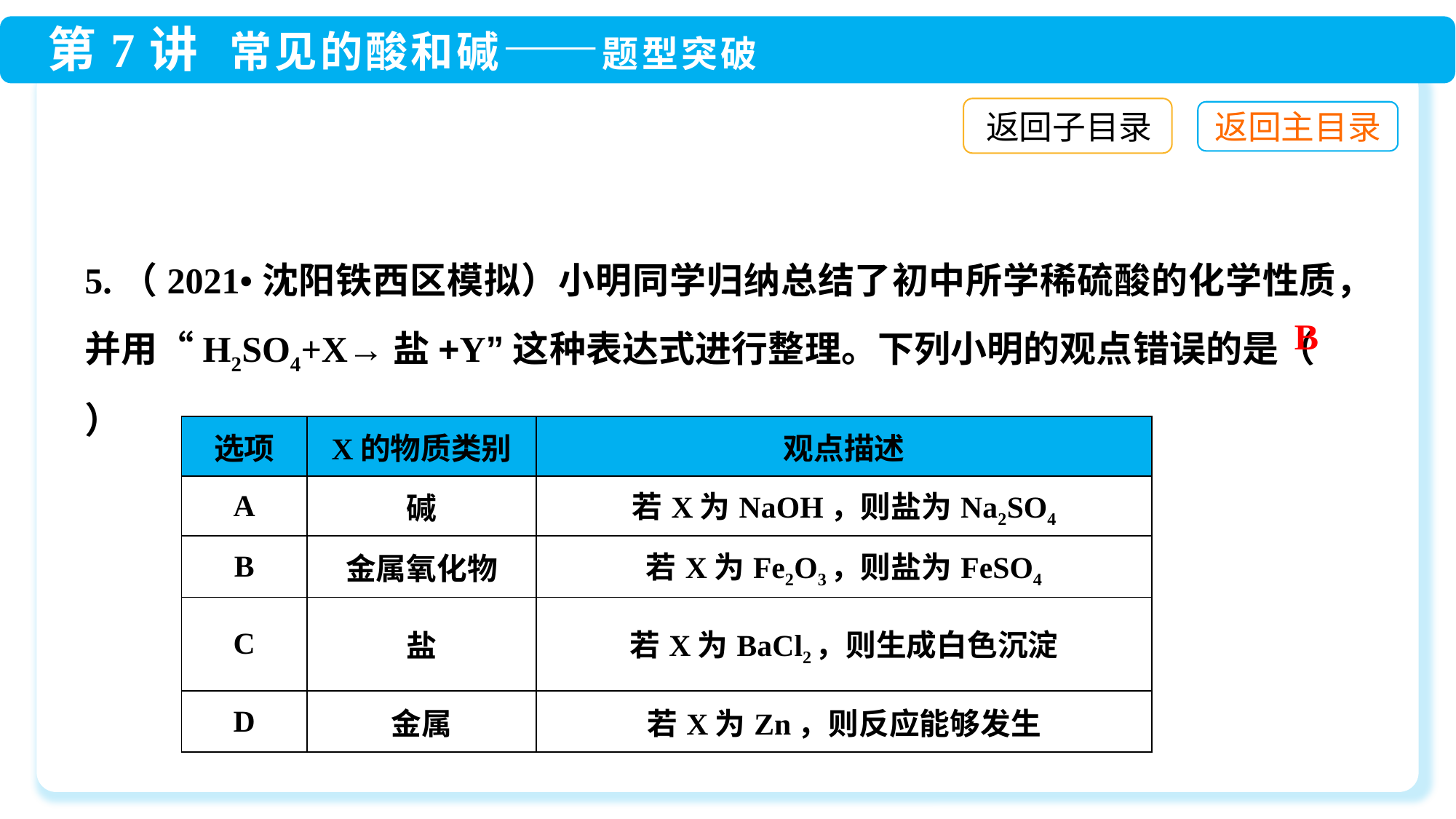

返回子目录
5.（2021•沈阳铁西区模拟）小明同学归纳总结了初中所学稀硫酸的化学性质，并用“H2SO4+X→盐+Y”这种表达式进行整理。下列小明的观点错误的是（        ）
B
| 选项 | X的物质类别 | 观点描述 |
| --- | --- | --- |
| A | 碱 | 若X为NaOH，则盐为Na2SO4 |
| B | 金属氧化物 | 若X为Fe2O3，则盐为FeSO4 |
| C | 盐 | 若X为BaCl2，则生成白色沉淀 |
| D | 金属 | 若X为Zn，则反应能够发生 |